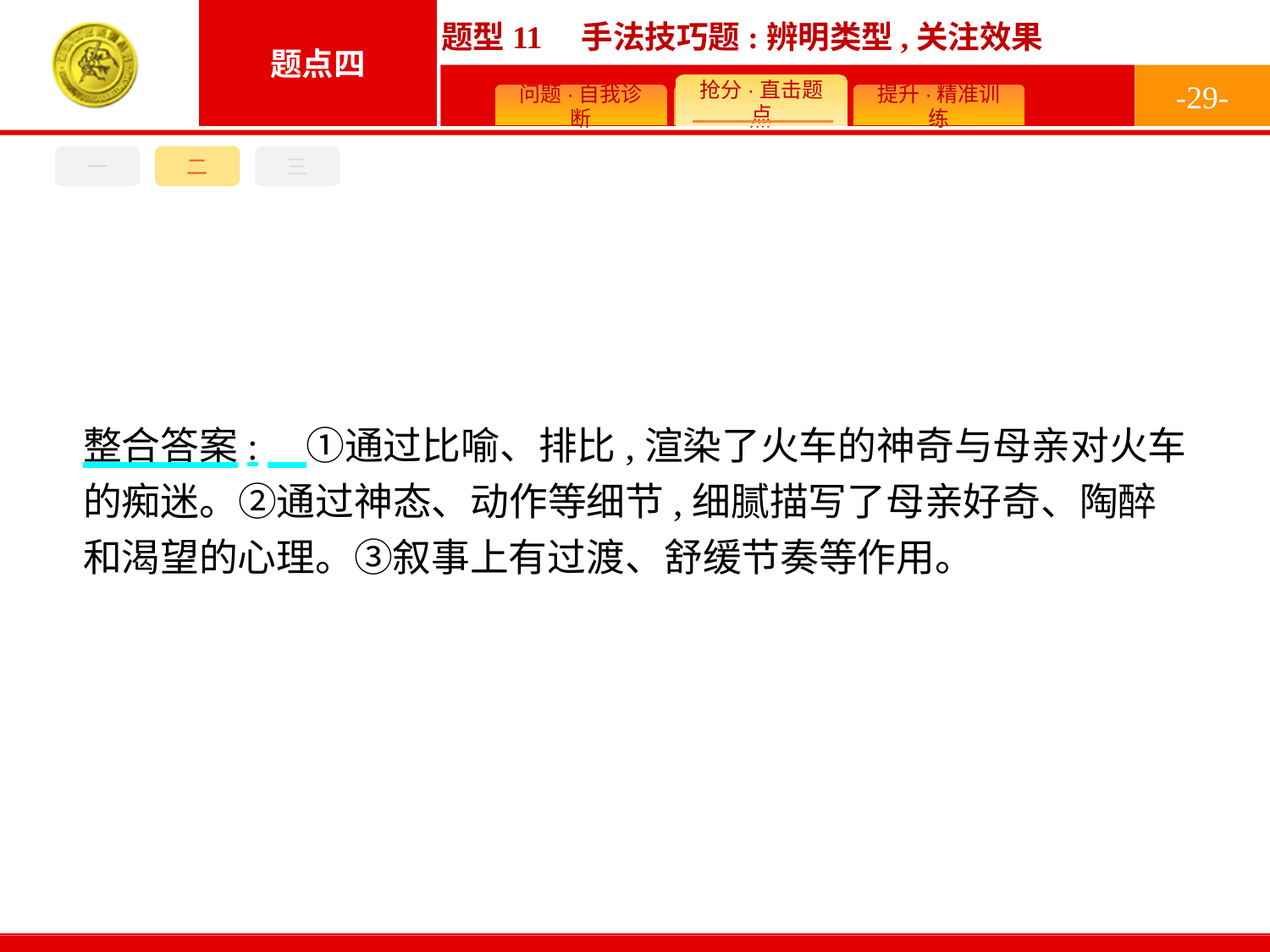

-29-
三
一
二
整合答案:　①通过比喻、排比,渲染了火车的神奇与母亲对火车的痴迷。②通过神态、动作等细节,细腻描写了母亲好奇、陶醉和渴望的心理。③叙事上有过渡、舒缓节奏等作用。